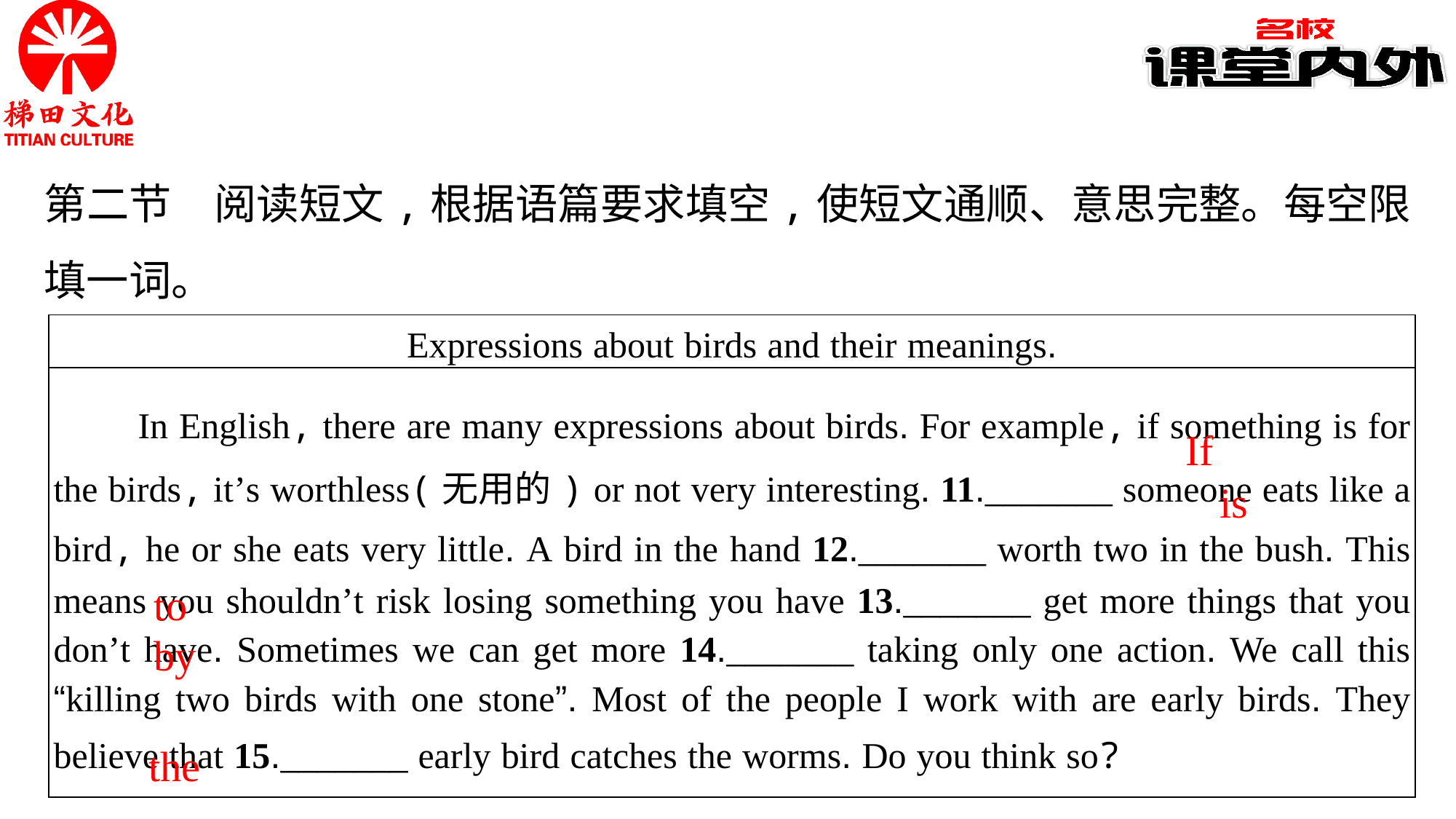

第二节　阅读短文,根据语篇要求填空,使短文通顺、意思完整。每空限填一词。
| Expressions about birds and their meanings. |
| --- |
| In English, there are many expressions about birds. For example, if something is for the birds, it’s worthless(无用的) or not very interesting. 11.\_\_\_\_\_\_\_ someone eats like a bird, he or she eats very little. A bird in the hand 12.\_\_\_\_\_\_\_ worth two in the bush. This means you shouldn’t risk losing something you have 13.\_\_\_\_\_\_\_ get more things that you don’t have. Sometimes we can get more 14.\_\_\_\_\_\_\_ taking only one action. We call this “killing two birds with one stone”. Most of the people I work with are early birds. They believe that 15.\_\_\_\_\_\_\_ early bird catches the worms. Do you think so? |
If
is
to
by
the